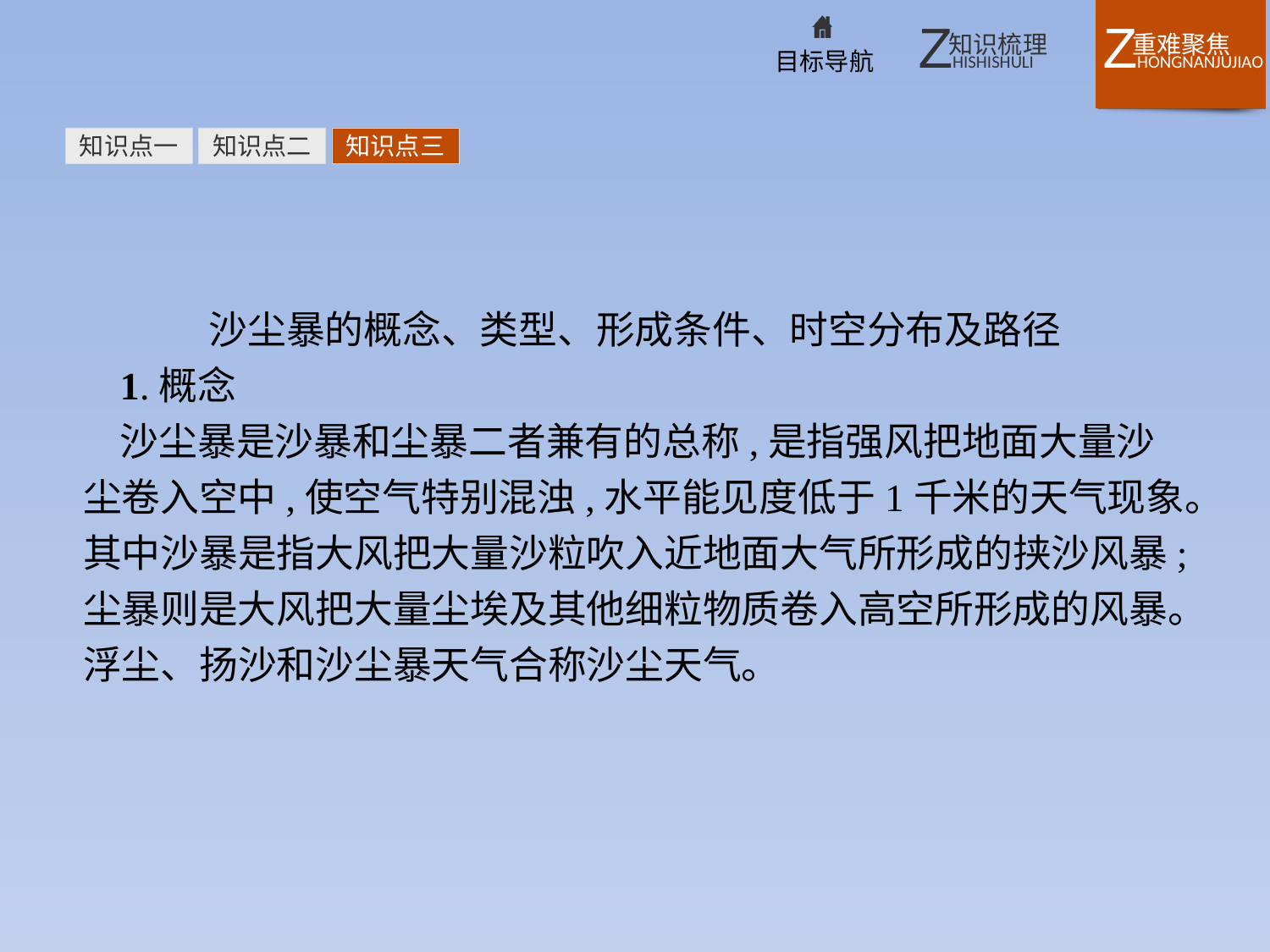

知识点一
知识点二
知识点三
沙尘暴的概念、类型、形成条件、时空分布及路径
1.概念
沙尘暴是沙暴和尘暴二者兼有的总称,是指强风把地面大量沙尘卷入空中,使空气特别混浊,水平能见度低于1千米的天气现象。其中沙暴是指大风把大量沙粒吹入近地面大气所形成的挟沙风暴;尘暴则是大风把大量尘埃及其他细粒物质卷入高空所形成的风暴。浮尘、扬沙和沙尘暴天气合称沙尘天气。